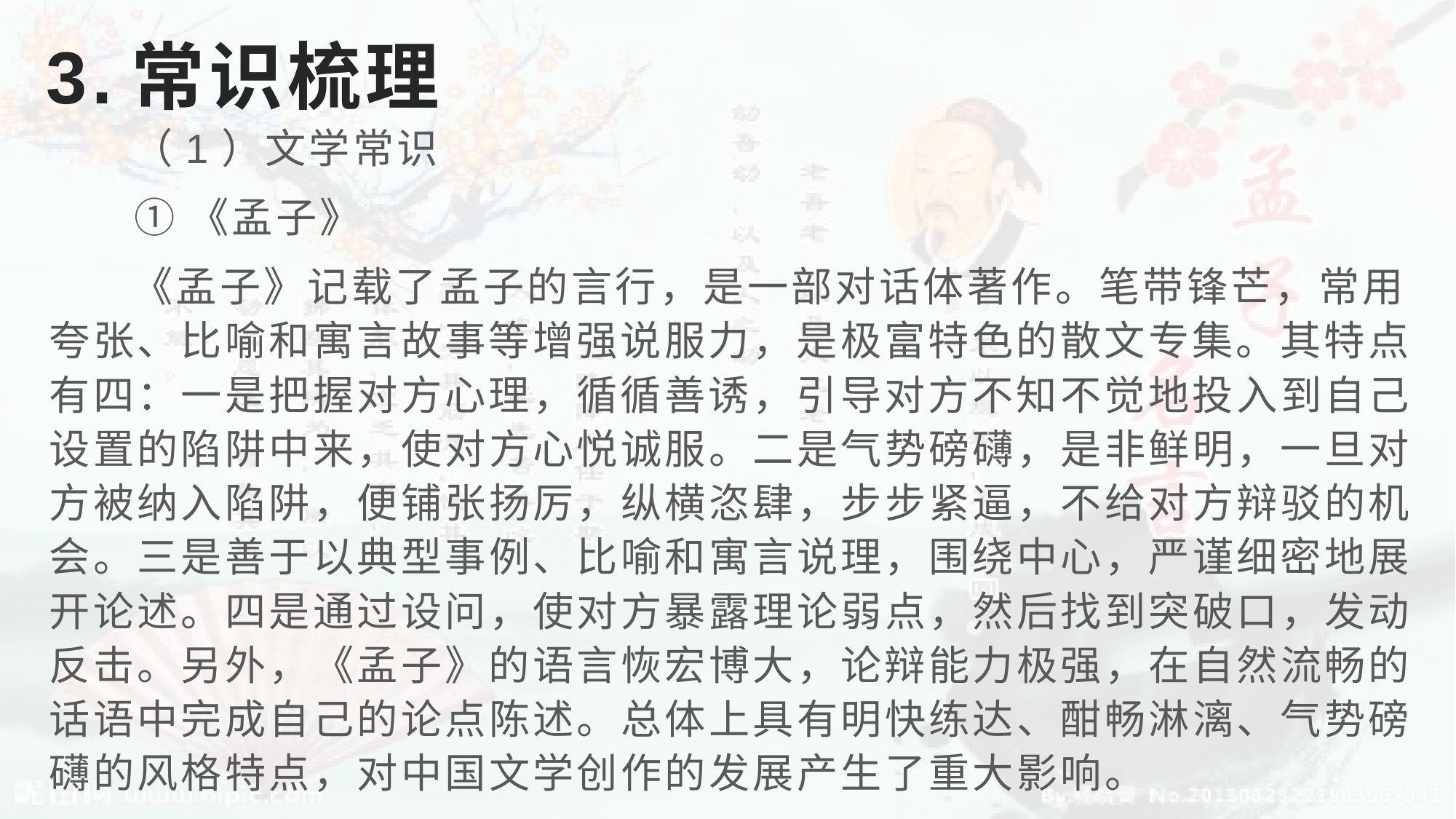

# 3.常识梳理
      （1）文学常识
       ①《孟子》
      《孟子》记载了孟子的言行，是一部对话体著作。笔带锋芒，常用夸张、比喻和寓言故事等增强说服力，是极富特色的散文专集。其特点有四：一是把握对方心理，循循善诱，引导对方不知不觉地投入到自己设置的陷阱中来，使对方心悦诚服。二是气势磅礴，是非鲜明，一旦对方被纳入陷阱，便铺张扬厉，纵横恣肆，步步紧逼，不给对方辩驳的机会。三是善于以典型事例、比喻和寓言说理，围绕中心，严谨细密地展开论述。四是通过设问，使对方暴露理论弱点，然后找到突破口，发动反击。另外，《孟子》的语言恢宏博大，论辩能力极强，在自然流畅的话语中完成自己的论点陈述。总体上具有明快练达、酣畅淋漓、气势磅礴的风格特点，对中国文学创作的发展产生了重大影响。